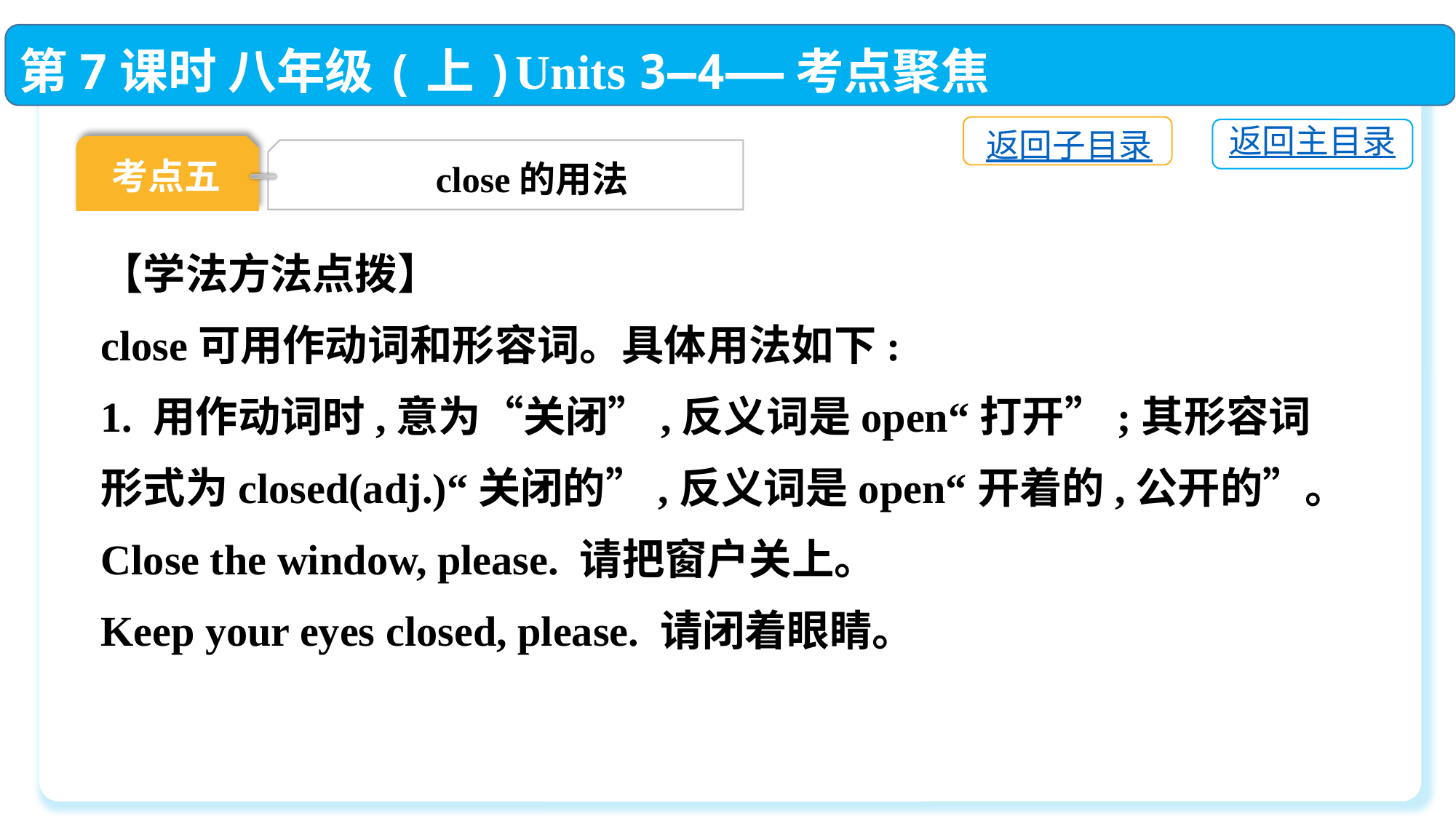

第7课时 八年级(上)Units 3—4——考点聚焦

返回子目录
返回主目录
考点五
close的用法

【学法方法点拨】
close可用作动词和形容词。具体用法如下:
1. 用作动词时,意为“关闭”,反义词是open“打开”;其形容词形式为closed(adj.)“关闭的”,反义词是open“开着的,公开的”。
Close the window, please. 请把窗户关上。
Keep your eyes closed, please. 请闭着眼睛。